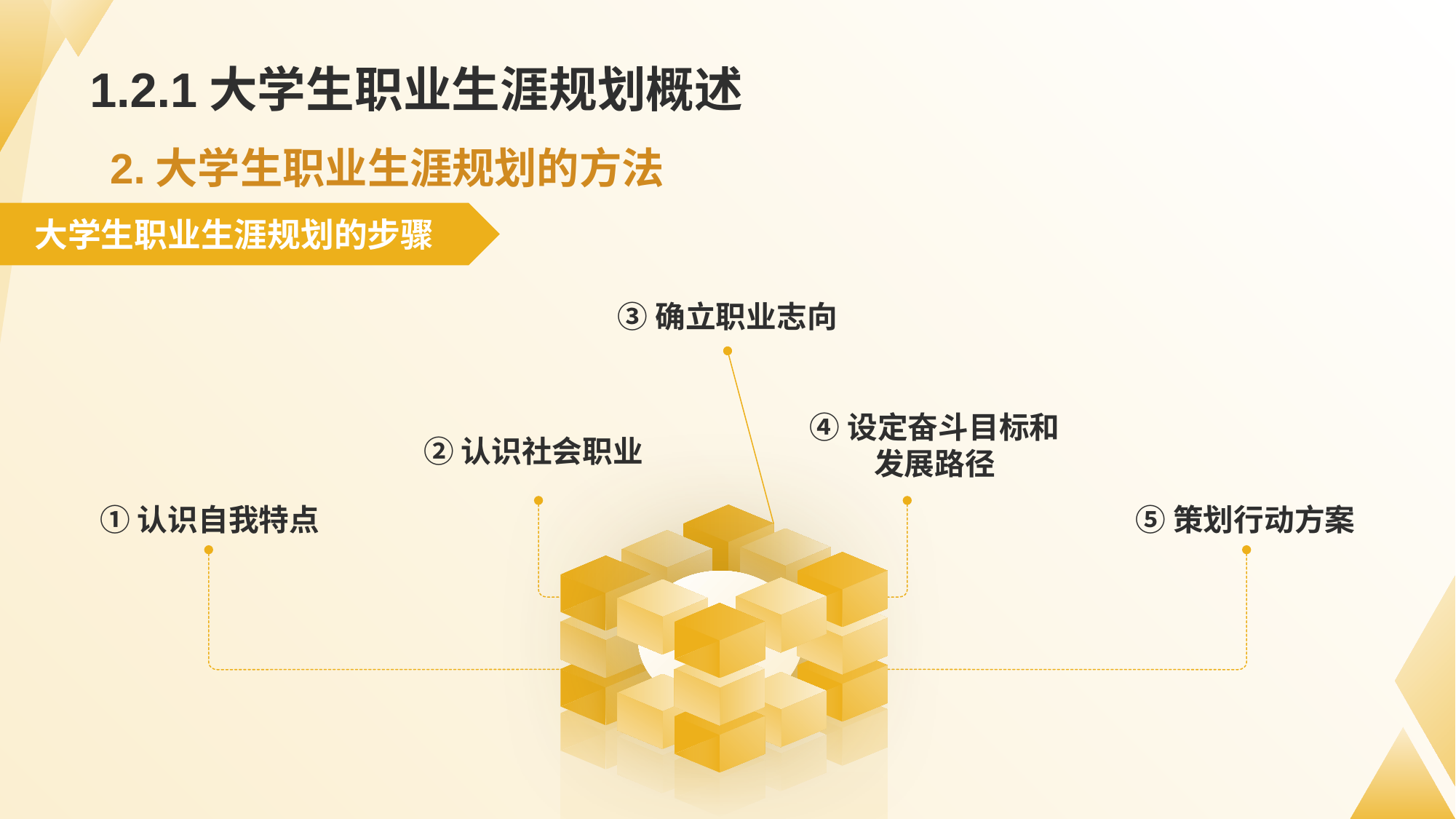

# 1.2.1大学生职业生涯规划概述
2.大学生职业生涯规划的方法
大学生职业生涯规划的步骤
③确立职业志向

④设定奋斗目标和发展路径
②认识社会职业
①认识自我特点
⑤策划行动方案